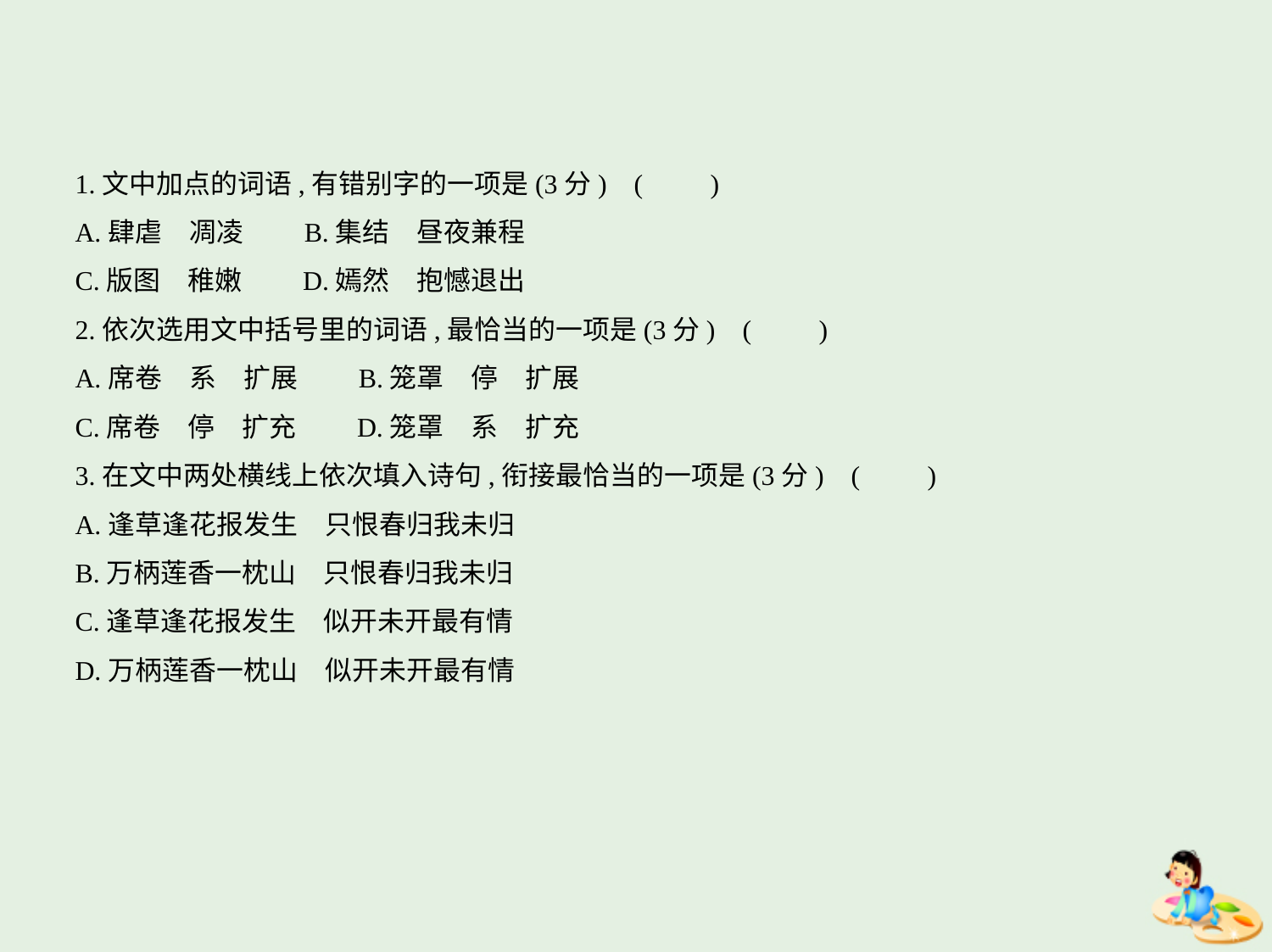

1.文中加点的词语,有错别字的一项是(3分) (　　)
A.肆虐　凋凌　　B.集结　昼夜兼程
C.版图　稚嫩　　D.嫣然　抱憾退出
2.依次选用文中括号里的词语,最恰当的一项是(3分) (　　)
A.席卷　系　扩展　　B.笼罩　停　扩展
C.席卷　停　扩充　　D.笼罩　系　扩充
3.在文中两处横线上依次填入诗句,衔接最恰当的一项是(3分) (　　)
A.逢草逢花报发生　只恨春归我未归
B.万柄莲香一枕山　只恨春归我未归
C.逢草逢花报发生　似开未开最有情
D.万柄莲香一枕山　似开未开最有情